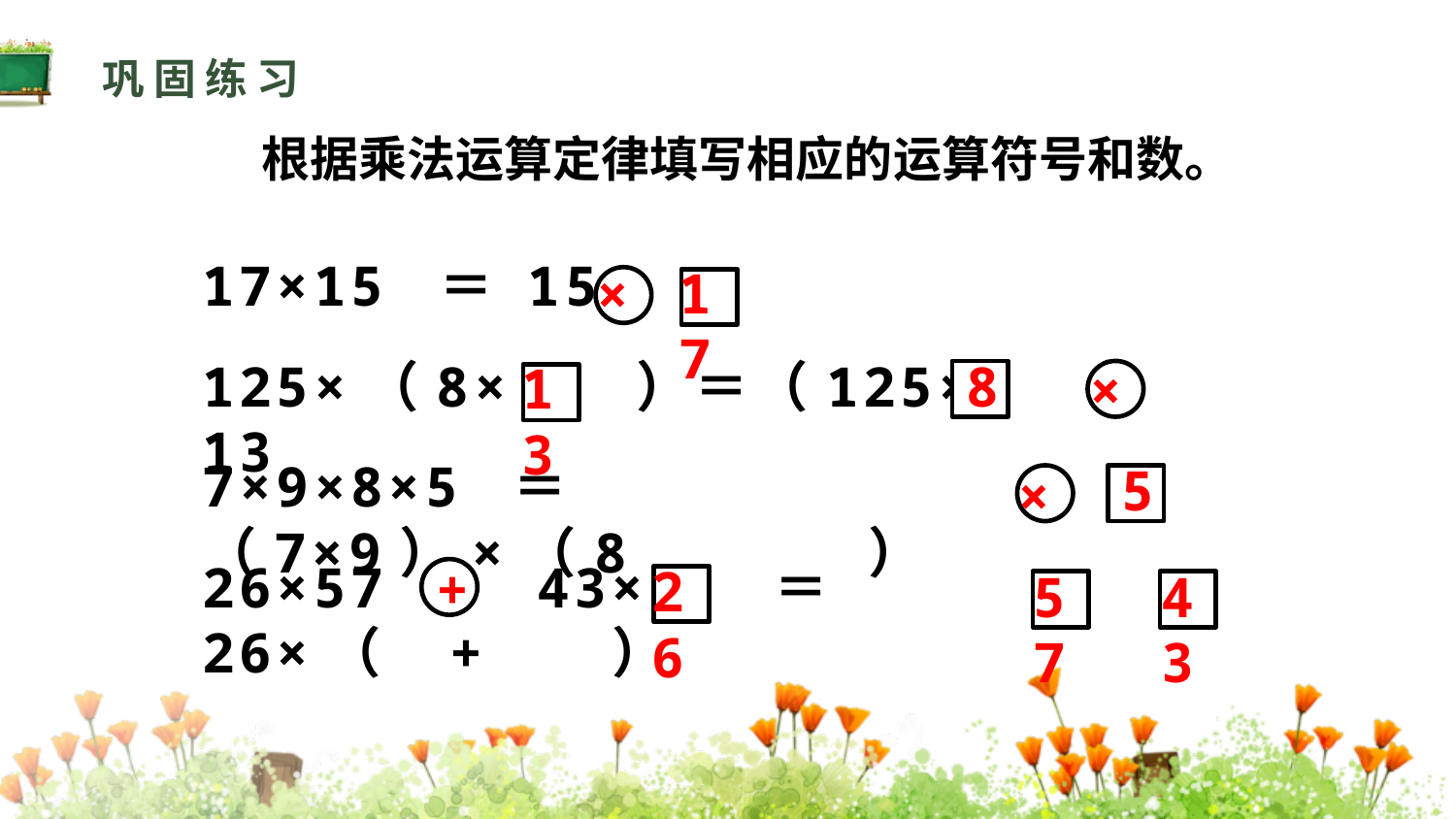

巩固练习
根据乘法运算定律填写相应的运算符号和数。
17×15 ＝ 15
125×（8×   ）＝（125×   ）  13
7×9×8×5 ＝（7×9）×（8      ）
26×57    43×   ＝ 26×（   +   ）
17
×

8
13
×

5
×

+
26
57
43